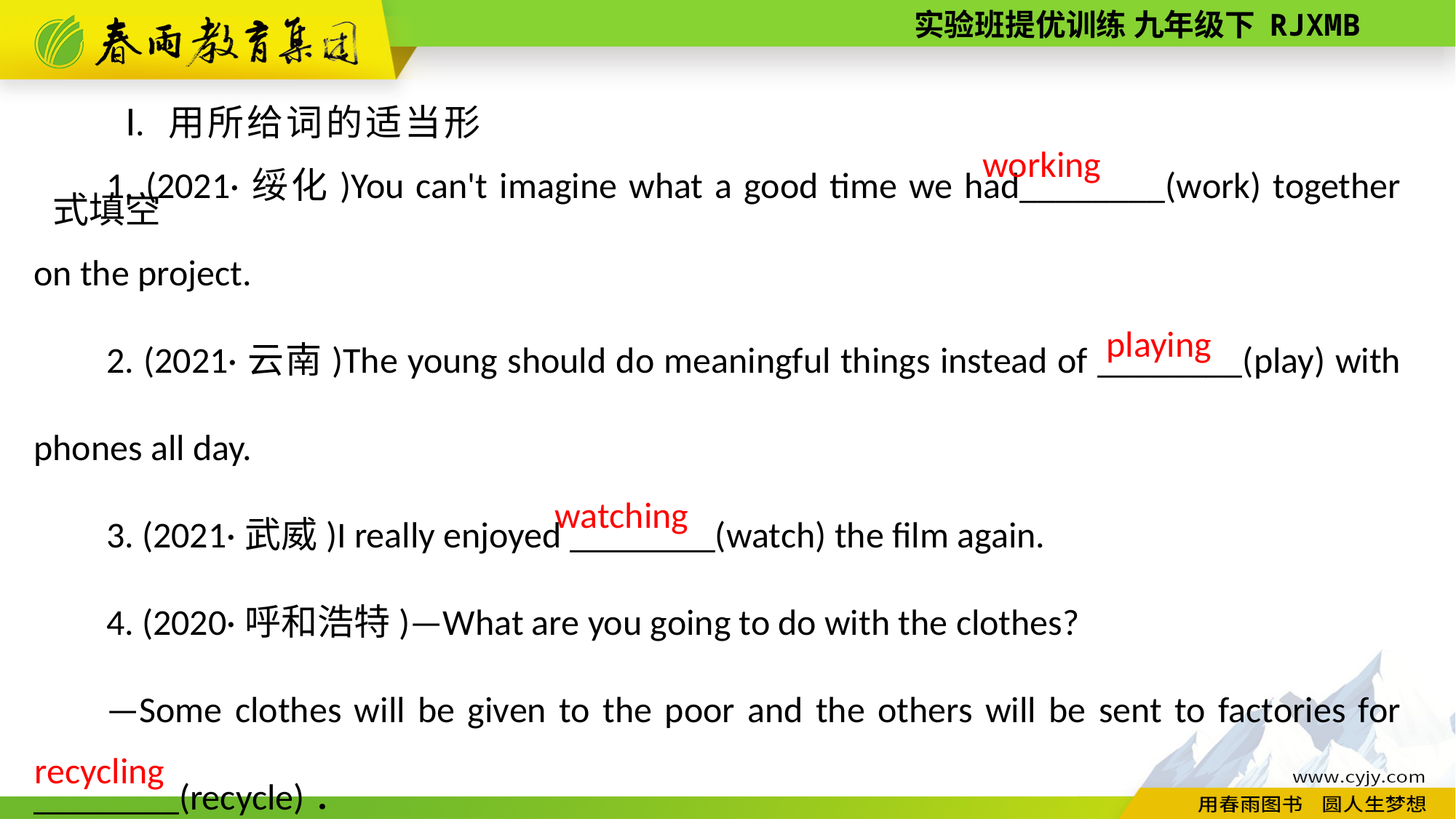

Ⅰ. 用所给词的适当形式填空
1. (2021·绥化)You can't imagine what a good time we had________(work) together on the project.
2. (2021·云南)The young should do meaningful things instead of ________(play) with phones all day.
3. (2021·武威)I really enjoyed ________(watch) the film again.
4. (2020·呼和浩特)—What are you going to do with the clothes?
—Some clothes will be given to the poor and the others will be sent to factories for ________(recycle)．
working
playing
watching
recycling